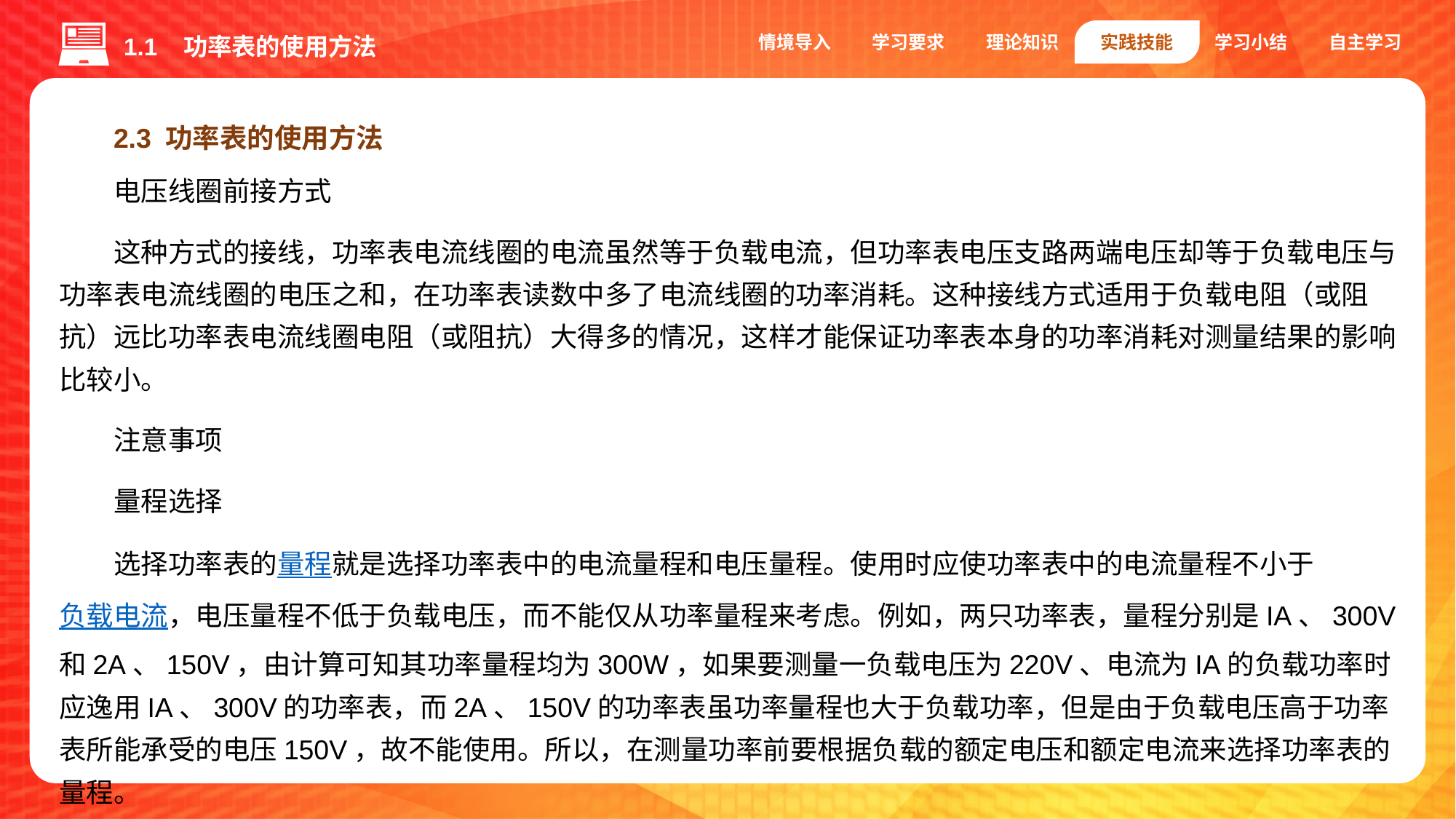

情境导入
学习要求
理论知识
实践技能
学习小结
自主学习

1.1   功率表的使用方法

2.3 功率表的使用方法
电压线圈前接方式
这种方式的接线，功率表电流线圈的电流虽然等于负载电流，但功率表电压支路两端电压却等于负载电压与功率表电流线圈的电压之和，在功率表读数中多了电流线圈的功率消耗。这种接线方式适用于负载电阻（或阻抗）远比功率表电流线圈电阻（或阻抗）大得多的情况，这样才能保证功率表本身的功率消耗对测量结果的影响比较小。
注意事项
量程选择
选择功率表的量程就是选择功率表中的电流量程和电压量程。使用时应使功率表中的电流量程不小于负载电流，电压量程不低于负载电压，而不能仅从功率量程来考虑。例如，两只功率表，量程分别是IA、300V和2A、150V，由计算可知其功率量程均为300W，如果要测量一负载电压为220V、电流为IA的负载功率时应逸用IA、300V的功率表，而2A、150V的功率表虽功率量程也大于负载功率，但是由于负载电压高于功率表所能承受的电压150V，故不能使用。所以，在测量功率前要根据负载的额定电压和额定电流来选择功率表的量程。